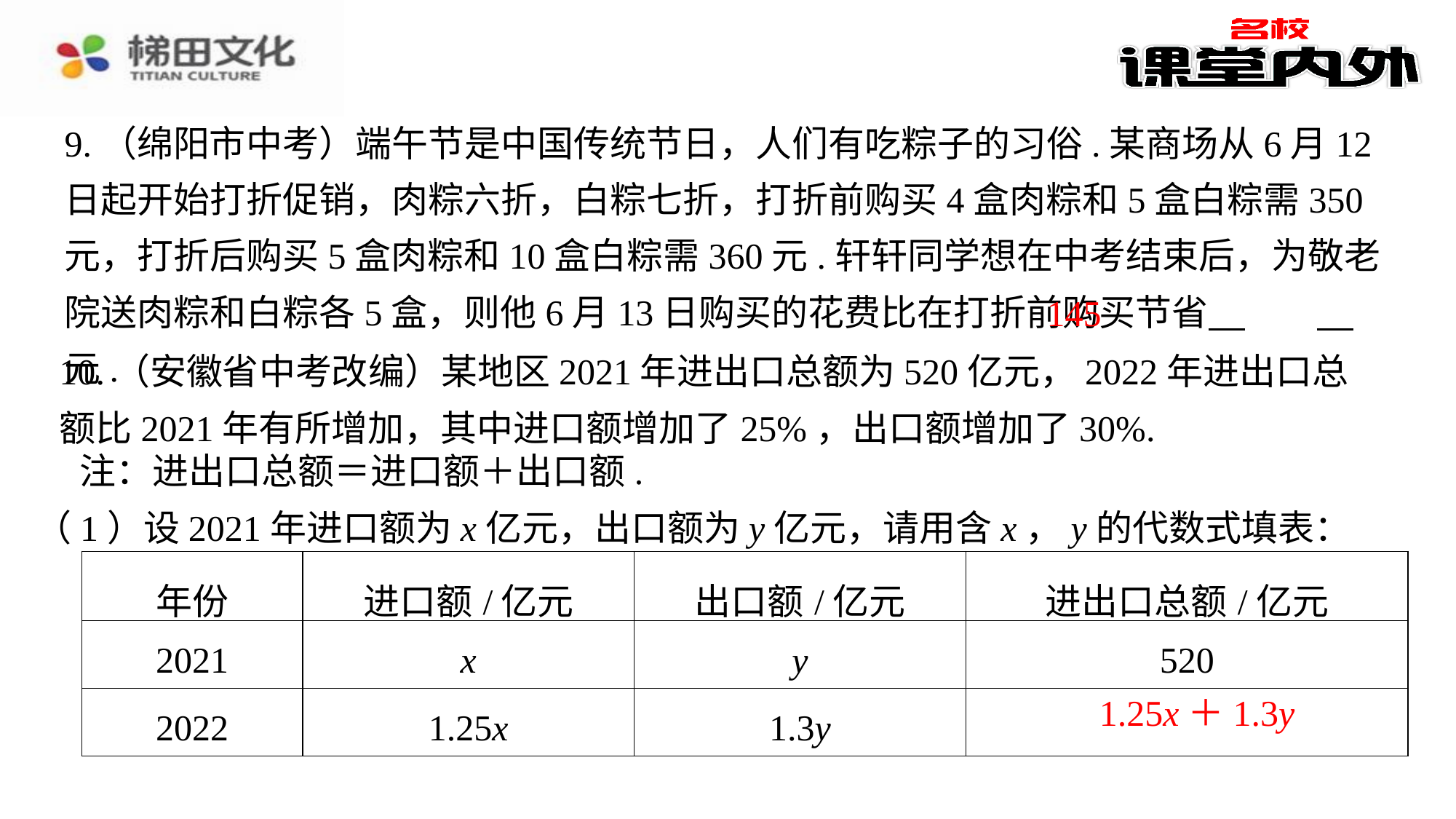

9.（绵阳市中考）端午节是中国传统节日，人们有吃粽子的习俗.某商场从6月12日起开始打折促销，肉粽六折，白粽七折，打折前购买4盒肉粽和5盒白粽需350元，打折后购买5盒肉粽和10盒白粽需360元.轩轩同学想在中考结束后，为敬老院送肉粽和白粽各5盒，则他6月13日购买的花费比在打折前购买节省 　145　⁠元.
145
10.（安徽省中考改编）某地区2021年进出口总额为520亿元，2022年进出口总额比2021年有所增加，其中进口额增加了25%，出口额增加了30%.
注：进出口总额＝进口额＋出口额.
（1）设2021年进口额为x亿元，出口额为y亿元，请用含x，y的代数式填表：
| 年份 | 进口额/亿元 | 出口额/亿元 | 进出口总额/亿元 |
| --- | --- | --- | --- |
| 2021 | x | y | 520 |
| 2022 | 1.25x | 1.3y | 1.25x＋1.3y |
1.25x＋1.3y